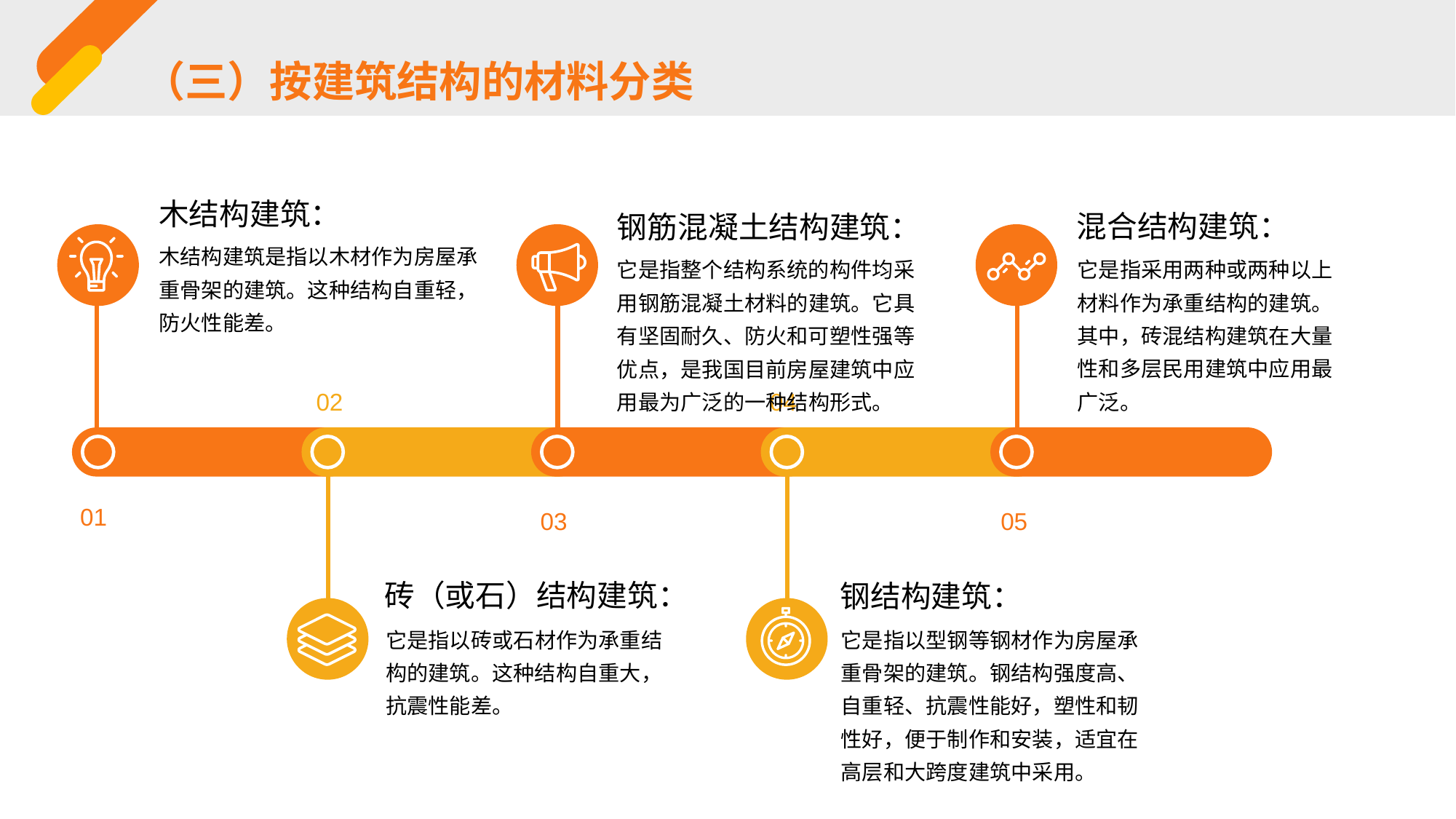

（三）按建筑结构的材料分类
木结构建筑：
混合结构建筑：
钢筋混凝土结构建筑：

木结构建筑是指以木材作为房屋承重骨架的建筑。这种结构自重轻，防火性能差。

它是指采用两种或两种以上材料作为承重结构的建筑。其中，砖混结构建筑在大量性和多层民用建筑中应用最广泛。
它是指整个结构系统的构件均采用钢筋混凝土材料的建筑。它具有坚固耐久、防火和可塑性强等优点，是我国目前房屋建筑中应用最为广泛的一种结构形式。

02
04

01
03
05
砖（或石）结构建筑：
钢结构建筑：

它是指以砖或石材作为承重结构的建筑。这种结构自重大，抗震性能差。
它是指以型钢等钢材作为房屋承重骨架的建筑。钢结构强度高、自重轻、抗震性能好，塑性和韧性好，便于制作和安装，适宜在高层和大跨度建筑中采用。